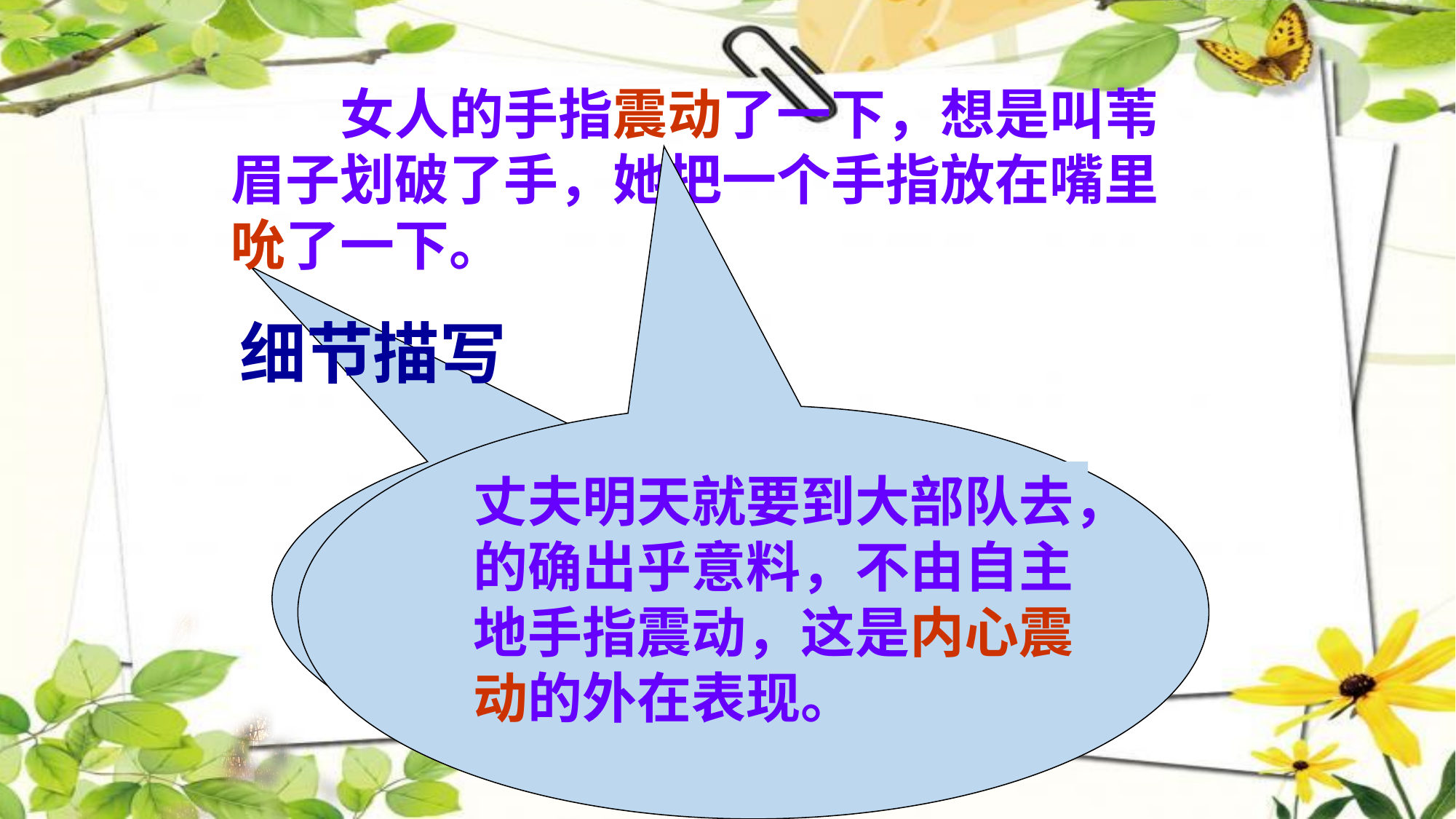

女人的手指震动了一下，想是叫苇眉子划破了手，她把一个手指放在嘴里吮了一下。
细节描写

丈夫明天就要到大部队去，的确出乎意料，不由自主地手指震动，这是内心震动的外在表现。

平衡情绪，不让丈夫
看到自己的软弱，显示了
她性格中坚强的一面。